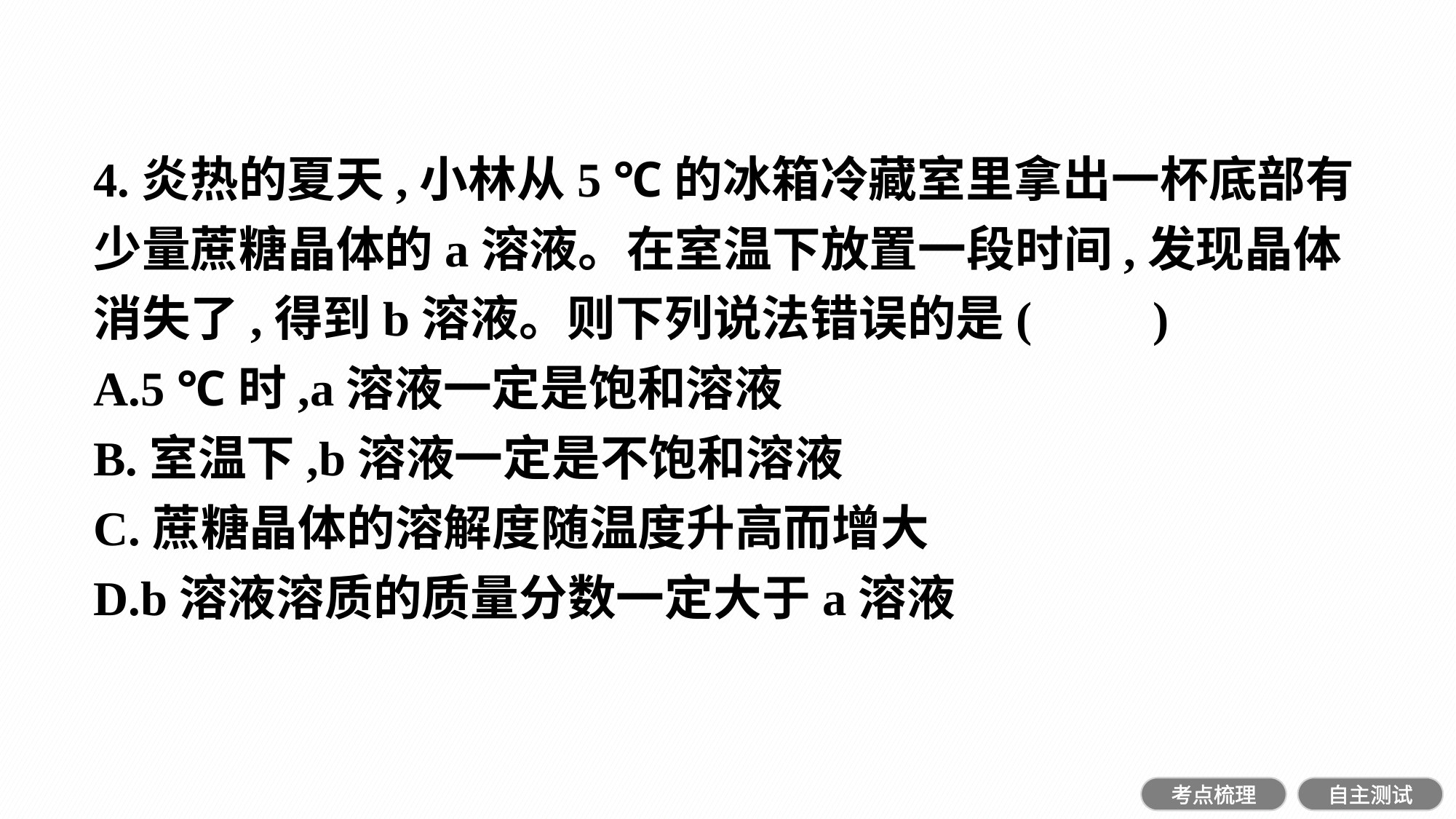

4.炎热的夏天,小林从5 ℃的冰箱冷藏室里拿出一杯底部有少量蔗糖晶体的a溶液。在室温下放置一段时间,发现晶体消失了,得到b溶液。则下列说法错误的是(　　)
A.5 ℃时,a溶液一定是饱和溶液
B.室温下,b溶液一定是不饱和溶液
C.蔗糖晶体的溶解度随温度升高而增大
D.b溶液溶质的质量分数一定大于a溶液